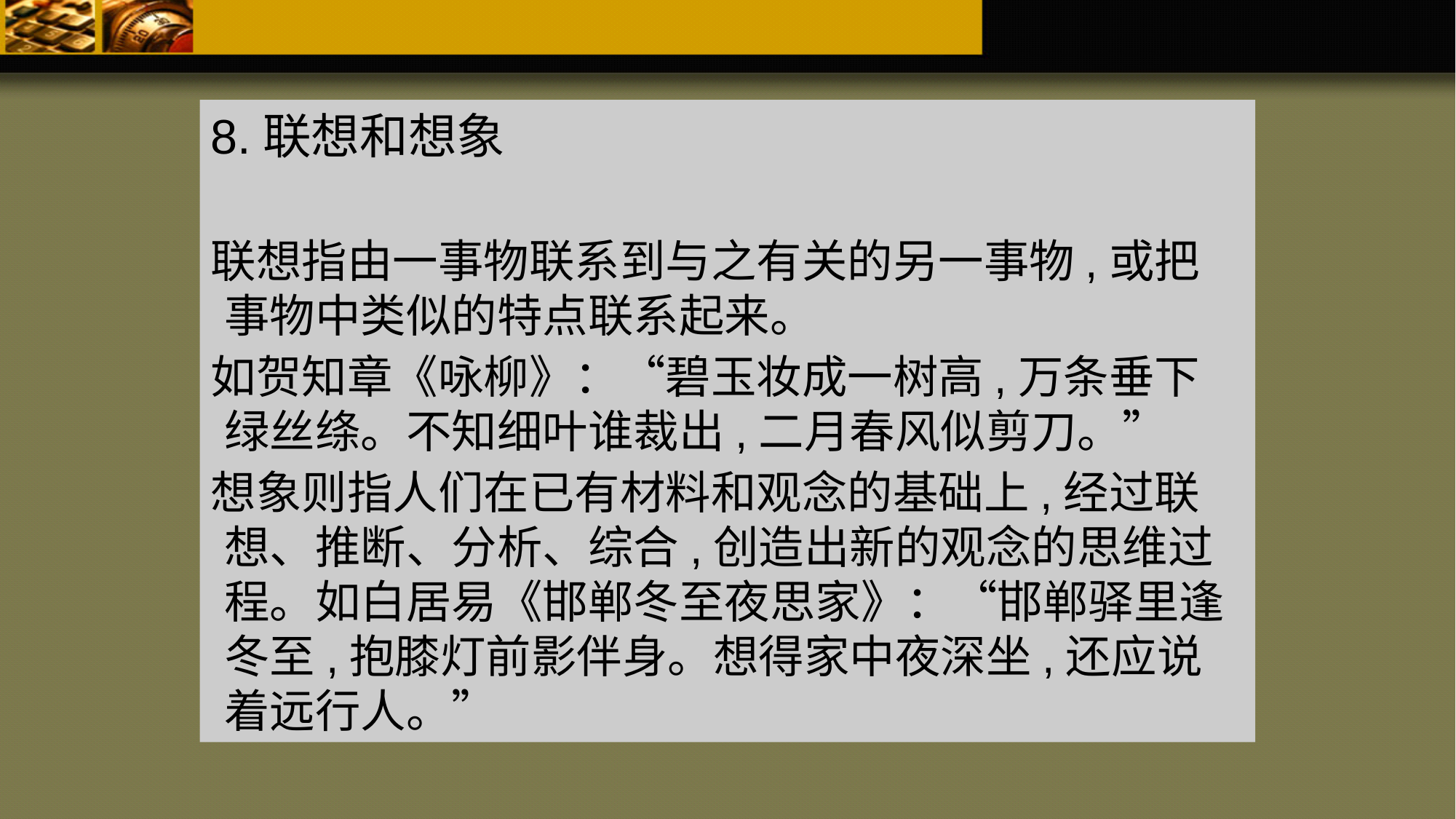

8.联想和想象

联想指由一事物联系到与之有关的另一事物,或把事物中类似的特点联系起来。
如贺知章《咏柳》：“碧玉妆成一树高,万条垂下绿丝绦。不知细叶谁裁出,二月春风似剪刀。”
想象则指人们在已有材料和观念的基础上,经过联想、推断、分析、综合,创造出新的观念的思维过程。如白居易《邯郸冬至夜思家》：“邯郸驿里逢冬至,抱膝灯前影伴身。想得家中夜深坐,还应说着远行人。”